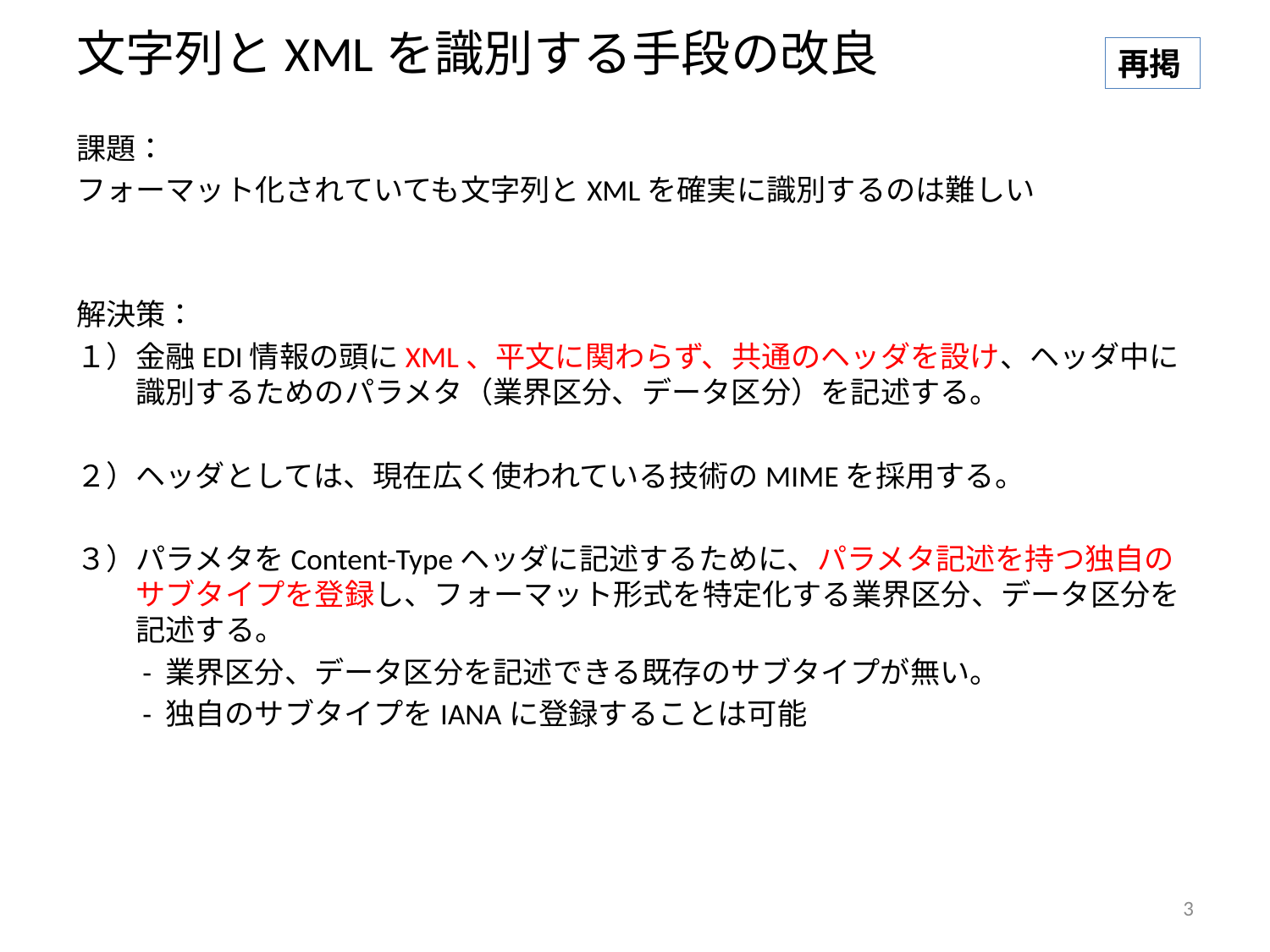

# 文字列とXMLを識別する手段の改良
再掲
課題：
フォーマット化されていても文字列とXMLを確実に識別するのは難しい

解決策：
１）金融EDI情報の頭にXML、平文に関わらず、共通のヘッダを設け、ヘッダ中に
　　識別するためのパラメタ（業界区分、データ区分）を記述する。

２）ヘッダとしては、現在広く使われている技術のMIMEを採用する。

３）パラメタをContent-Typeヘッダに記述するために、パラメタ記述を持つ独自の
　　サブタイプを登録し、フォーマット形式を特定化する業界区分、データ区分を
　　記述する。
　　- 業界区分、データ区分を記述できる既存のサブタイプが無い。
　　- 独自のサブタイプをIANAに登録することは可能
3